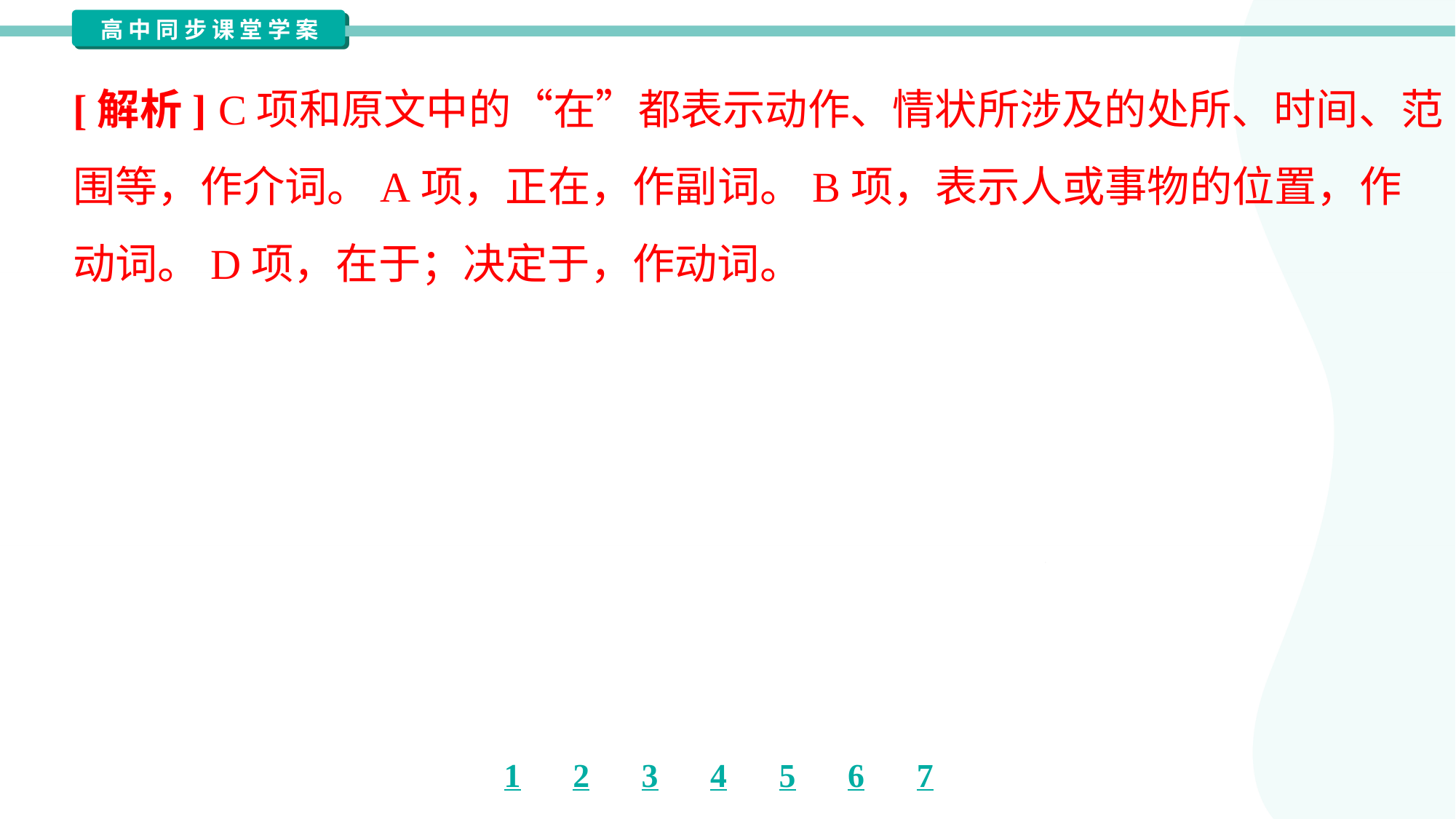

[解析] C项和原文中的“在”都表示动作、情状所涉及的处所、时间、范
围等，作介词。A项，正在，作副词。B项，表示人或事物的位置，作
动词。D项，在于；决定于，作动词。